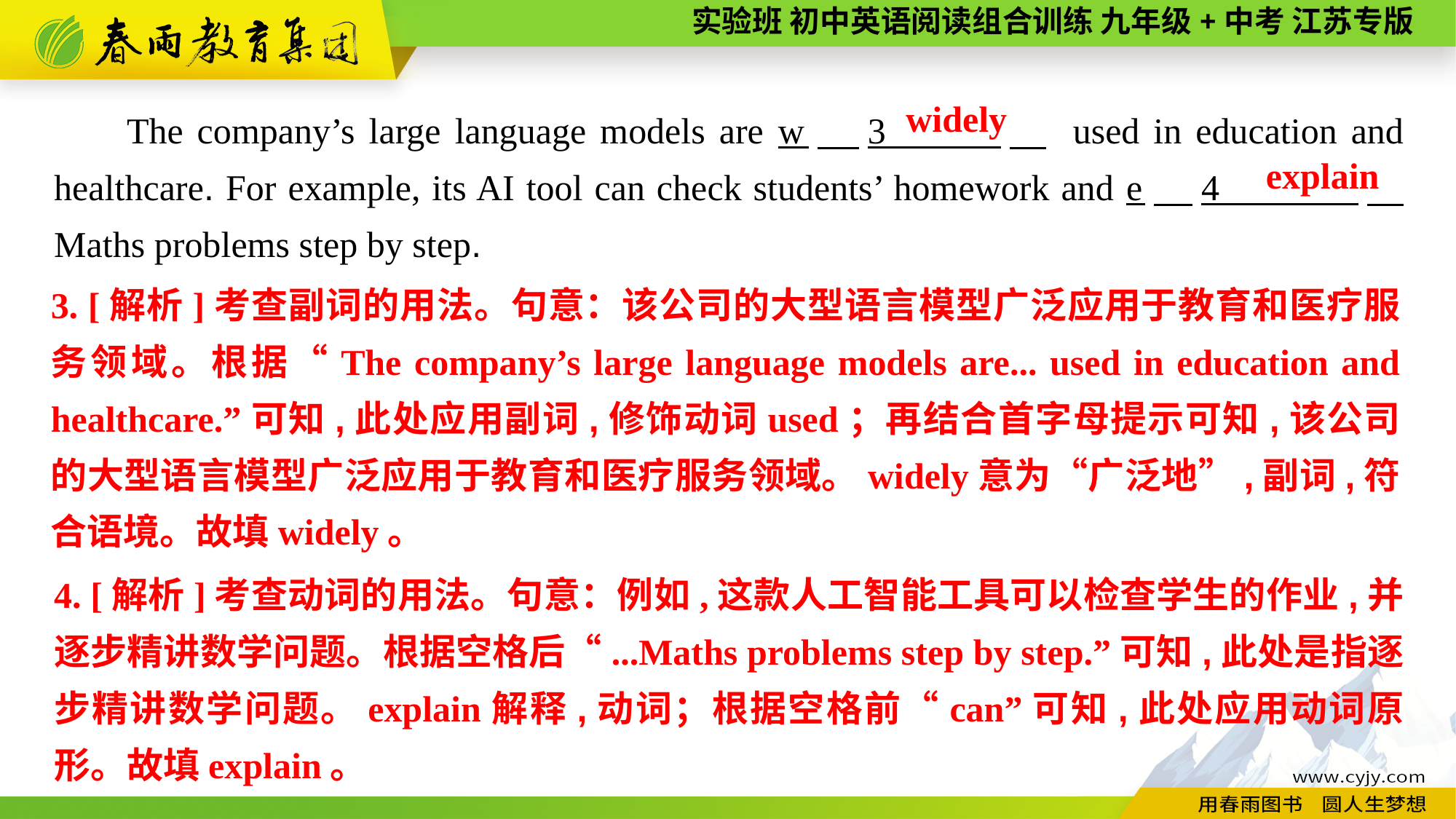

The company’s large language models are w　3        　 used in education and healthcare. For example, its AI tool can check students’ homework and e　4           .　 Maths problems step by step.
widely
explain
3. [解析]考查副词的用法。句意：该公司的大型语言模型广泛应用于教育和医疗服务领域。根据“The company’s large language models are... used in education and healthcare.”可知,此处应用副词,修饰动词used；再结合首字母提示可知,该公司的大型语言模型广泛应用于教育和医疗服务领域。widely意为“广泛地”,副词,符合语境。故填widely。
4. [解析]考查动词的用法。句意：例如,这款人工智能工具可以检查学生的作业,并逐步精讲数学问题。根据空格后“...Maths problems step by step.”可知,此处是指逐步精讲数学问题。explain解释,动词；根据空格前“can”可知,此处应用动词原形。故填explain。